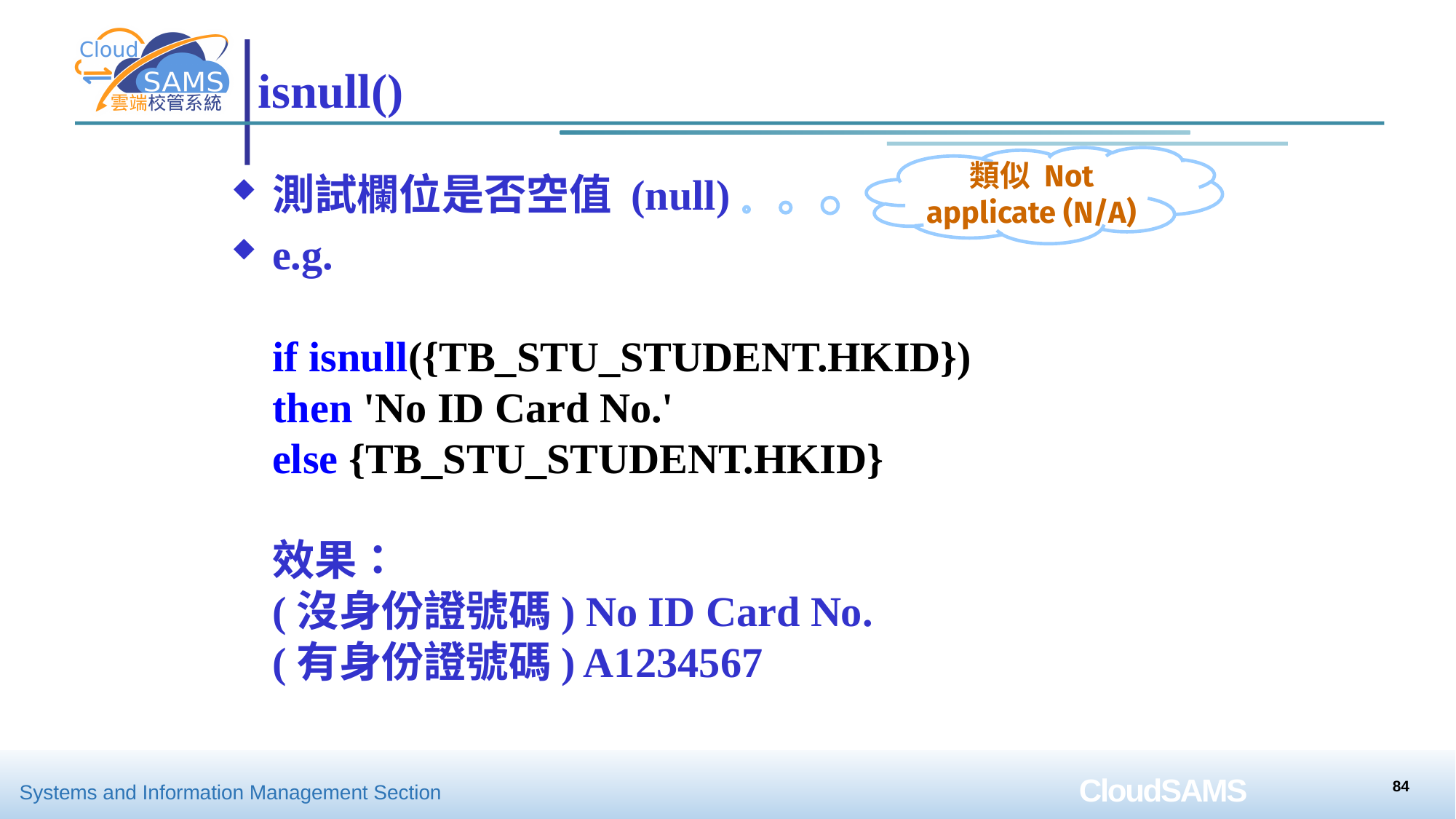

# isnull()
類似 Not applicate (N/A)
測試欄位是否空值 (null)
e.g.
if isnull({TB_STU_STUDENT.HKID})
then 'No ID Card No.'
else {TB_STU_STUDENT.HKID}
效果：
(沒身份證號碼) No ID Card No.
(有身份證號碼) A1234567
84